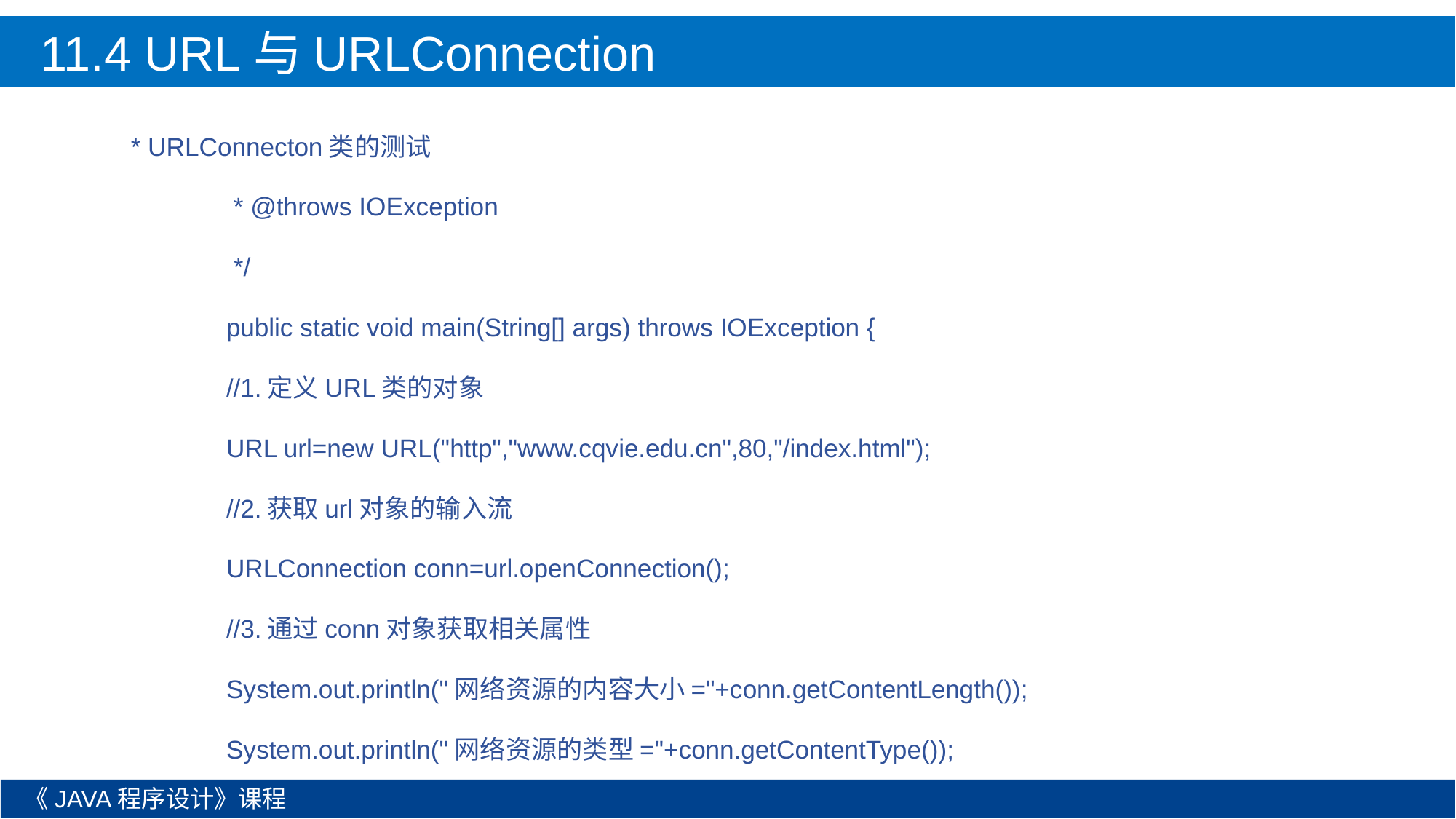

11.4 URL与URLConnection
 * URLConnecton类的测试
	 * @throws IOException
	 */
	public static void main(String[] args) throws IOException {
		//1.定义URL类的对象
		URL url=new URL("http","www.cqvie.edu.cn",80,"/index.html");
		//2.获取url对象的输入流
		URLConnection conn=url.openConnection();
		//3.通过conn对象获取相关属性
		System.out.println("网络资源的内容大小="+conn.getContentLength());
		System.out.println("网络资源的类型="+conn.getContentType());
《JAVA程序设计》课程